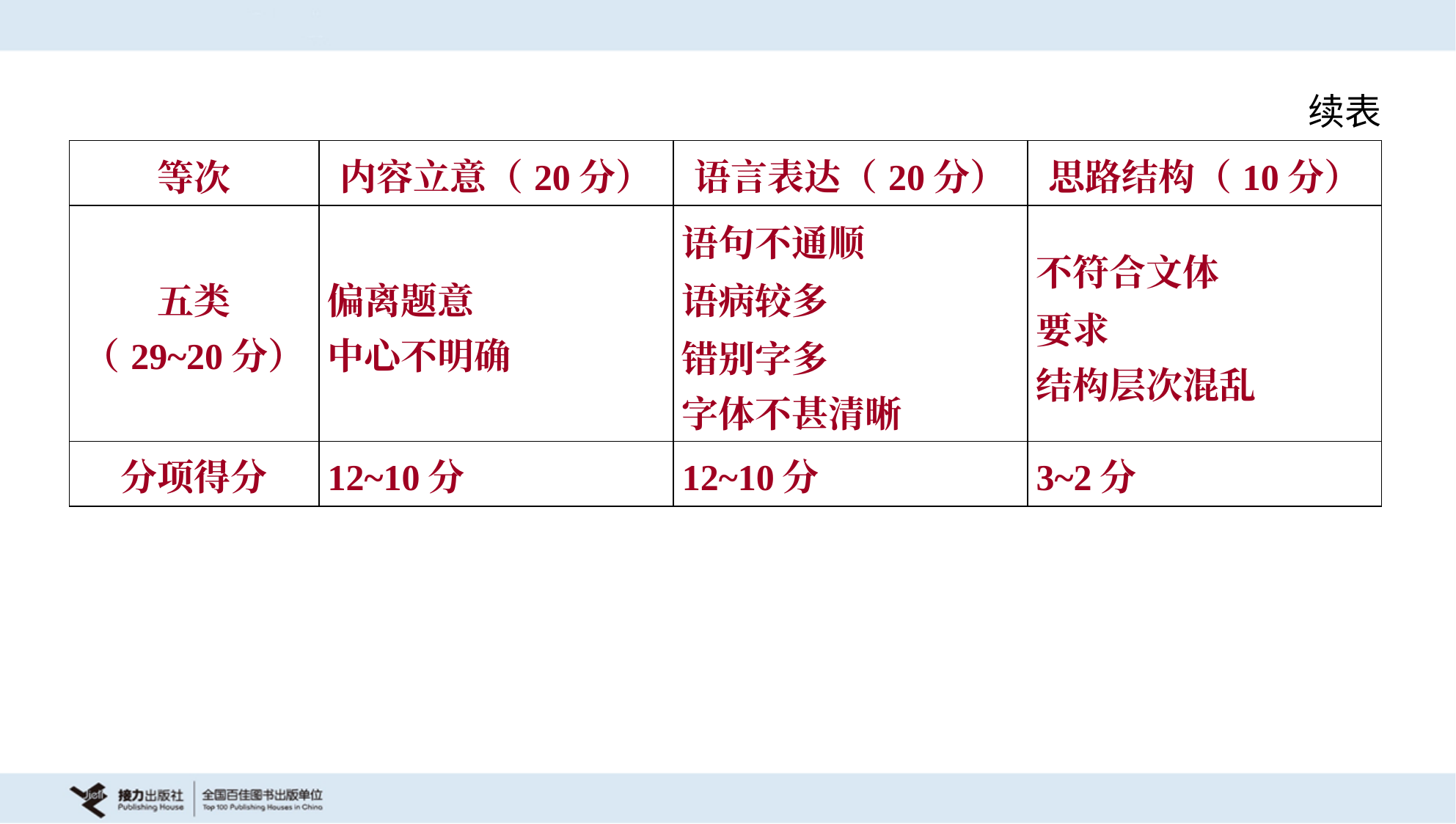

续表
| 等次 | 内容立意（20分） | 语言表达（20分） | 思路结构（10分） |
| --- | --- | --- | --- |
| 五类 （29~20分） | 偏离题意 中心不明确 | 语句不通顺 语病较多 错别字多 字体不甚清晰 | 不符合文体 要求 结构层次混乱 |
| 分项得分 | 12~10分 | 12~10分 | 3~2分 |